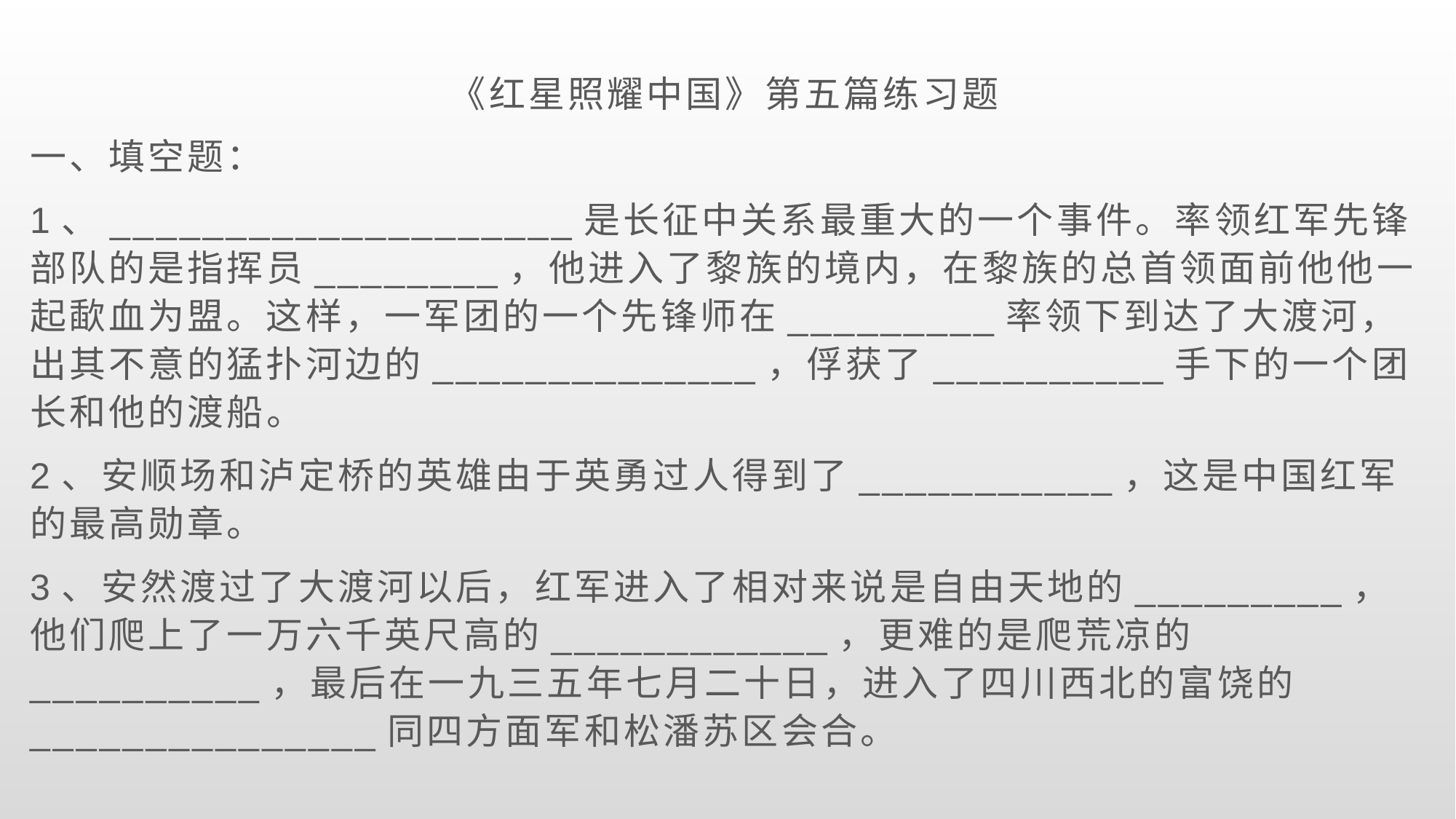

《红星照耀中国》第五篇练习题
一、填空题：
1、____________________是长征中关系最重大的一个事件。率领红军先锋部队的是指挥员________，他进入了黎族的境内，在黎族的总首领面前他他一起歃血为盟。这样，一军团的一个先锋师在_________率领下到达了大渡河，出其不意的猛扑河边的______________，俘获了__________手下的一个团长和他的渡船。
2、安顺场和泸定桥的英雄由于英勇过人得到了___________，这是中国红军的最高勋章。
3、安然渡过了大渡河以后，红军进入了相对来说是自由天地的_________，他们爬上了一万六千英尺高的____________，更难的是爬荒凉的__________，最后在一九三五年七月二十日，进入了四川西北的富饶的_______________同四方面军和松潘苏区会合。